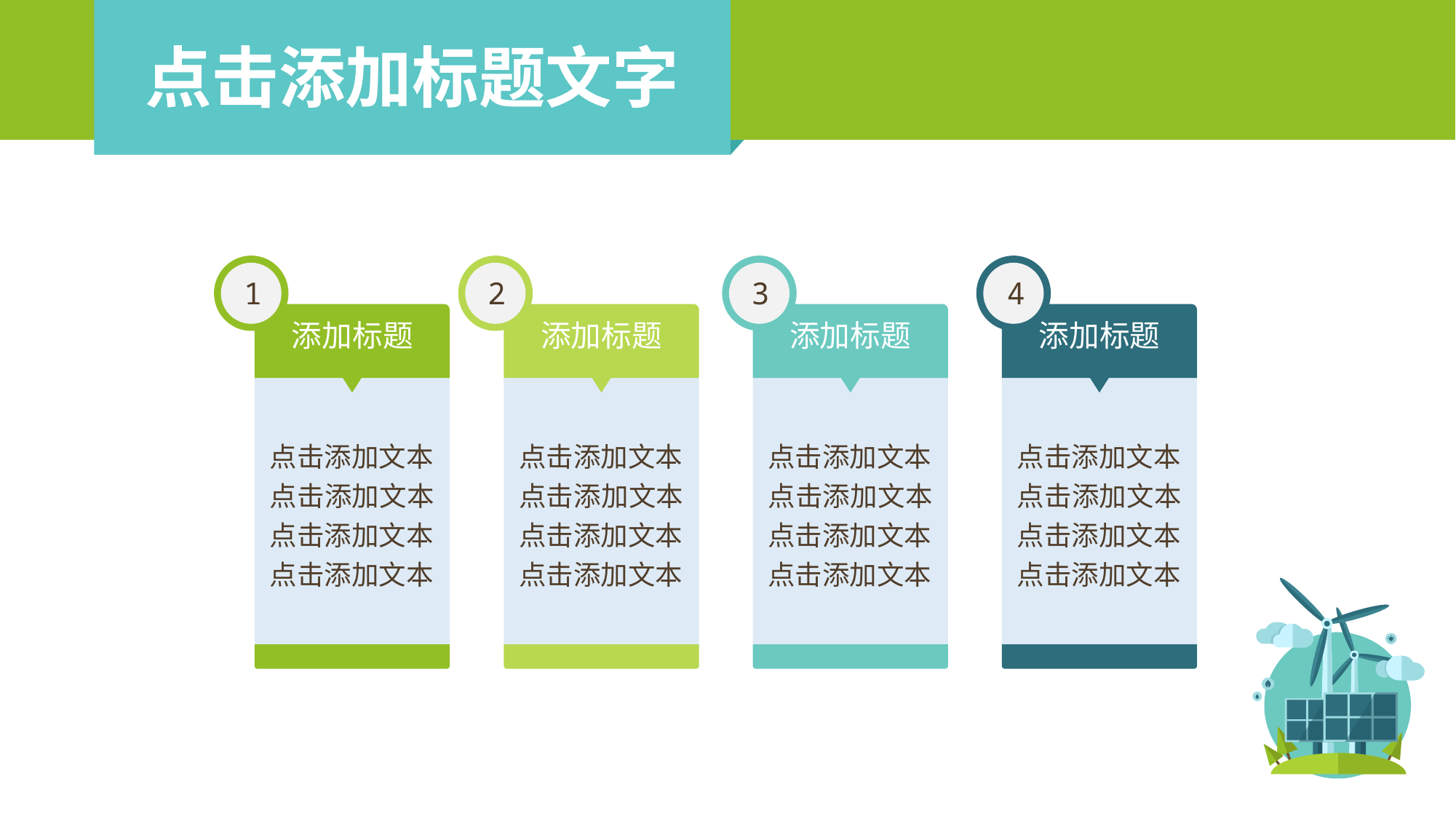

点击添加标题文字

1

2

3

4

添加标题
添加标题
添加标题
添加标题
点击添加文本
点击添加文本点击添加文本
点击添加文本
点击添加文本
点击添加文本点击添加文本
点击添加文本
点击添加文本
点击添加文本点击添加文本
点击添加文本
点击添加文本
点击添加文本点击添加文本
点击添加文本